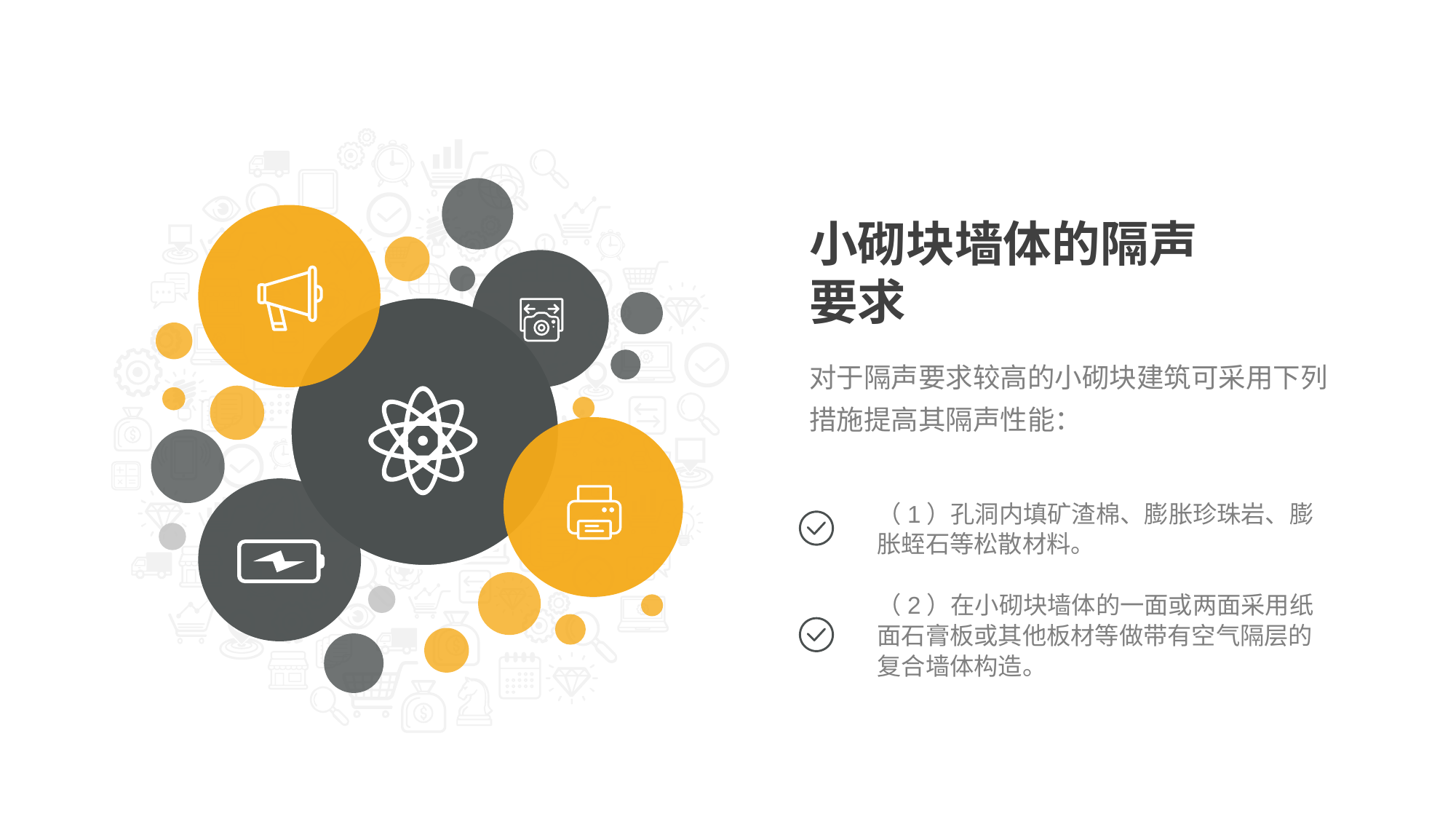

小砌块墙体的隔声要求
对于隔声要求较高的小砌块建筑可采用下列措施提高其隔声性能：
（1）孔洞内填矿渣棉、膨胀珍珠岩、膨胀蛭石等松散材料。

（2）在小砌块墙体的一面或两面采用纸面石膏板或其他板材等做带有空气隔层的复合墙体构造。